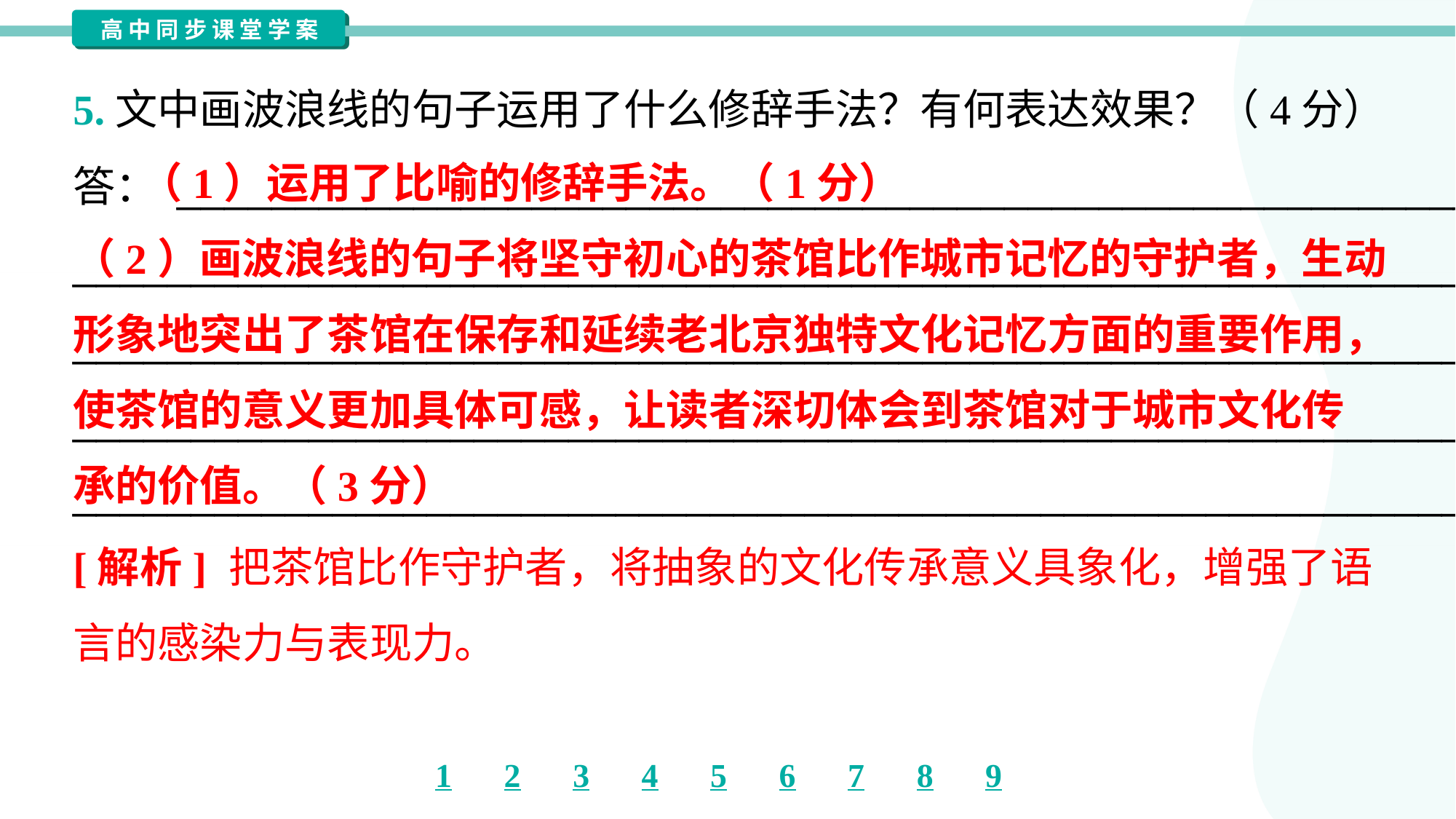

5.文中画波浪线的句子运用了什么修辞手法？有何表达效果？（4分）
答： ________________________________________________________
_____________________________________________________________
_____________________________________________________________
_____________________________________________________________
_____________________________________________________________
      （1）运用了比喻的修辞手法。（1分）
（2）画波浪线的句子将坚守初心的茶馆比作城市记忆的守护者，生动
形象地突出了茶馆在保存和延续老北京独特文化记忆方面的重要作用，
使茶馆的意义更加具体可感，让读者深切体会到茶馆对于城市文化传
承的价值。（3分）
[解析] 把茶馆比作守护者，将抽象的文化传承意义具象化，增强了语
言的感染力与表现力。